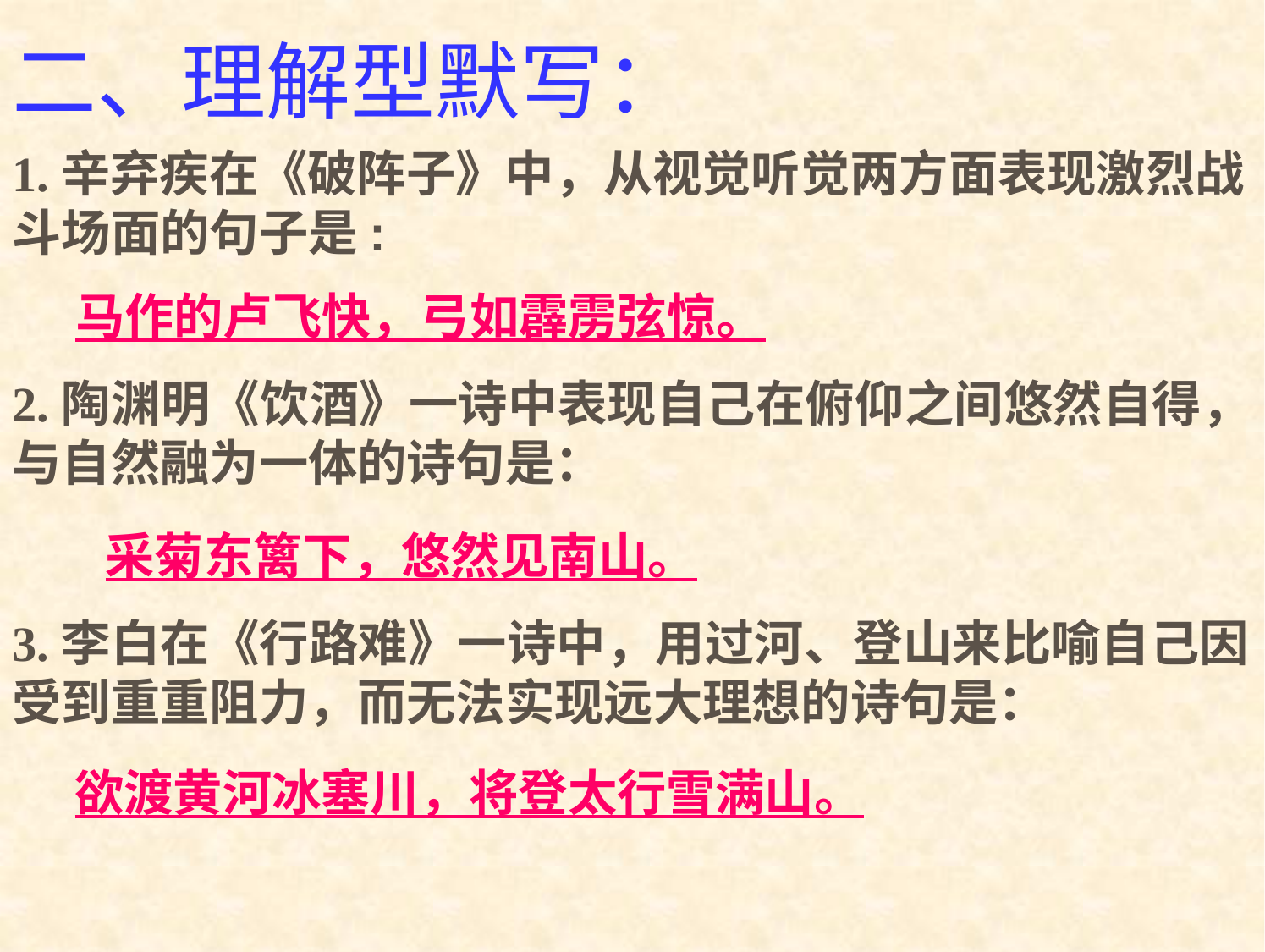

二、理解型默写：
1.辛弃疾在《破阵子》中，从视觉听觉两方面表现激烈战斗场面的句子是:
马作的卢飞快，弓如霹雳弦惊。
2.陶渊明《饮酒》一诗中表现自己在俯仰之间悠然自得，与自然融为一体的诗句是：
采菊东篱下，悠然见南山。
3.李白在《行路难》一诗中，用过河、登山来比喻自己因受到重重阻力，而无法实现远大理想的诗句是：
欲渡黄河冰塞川，将登太行雪满山。